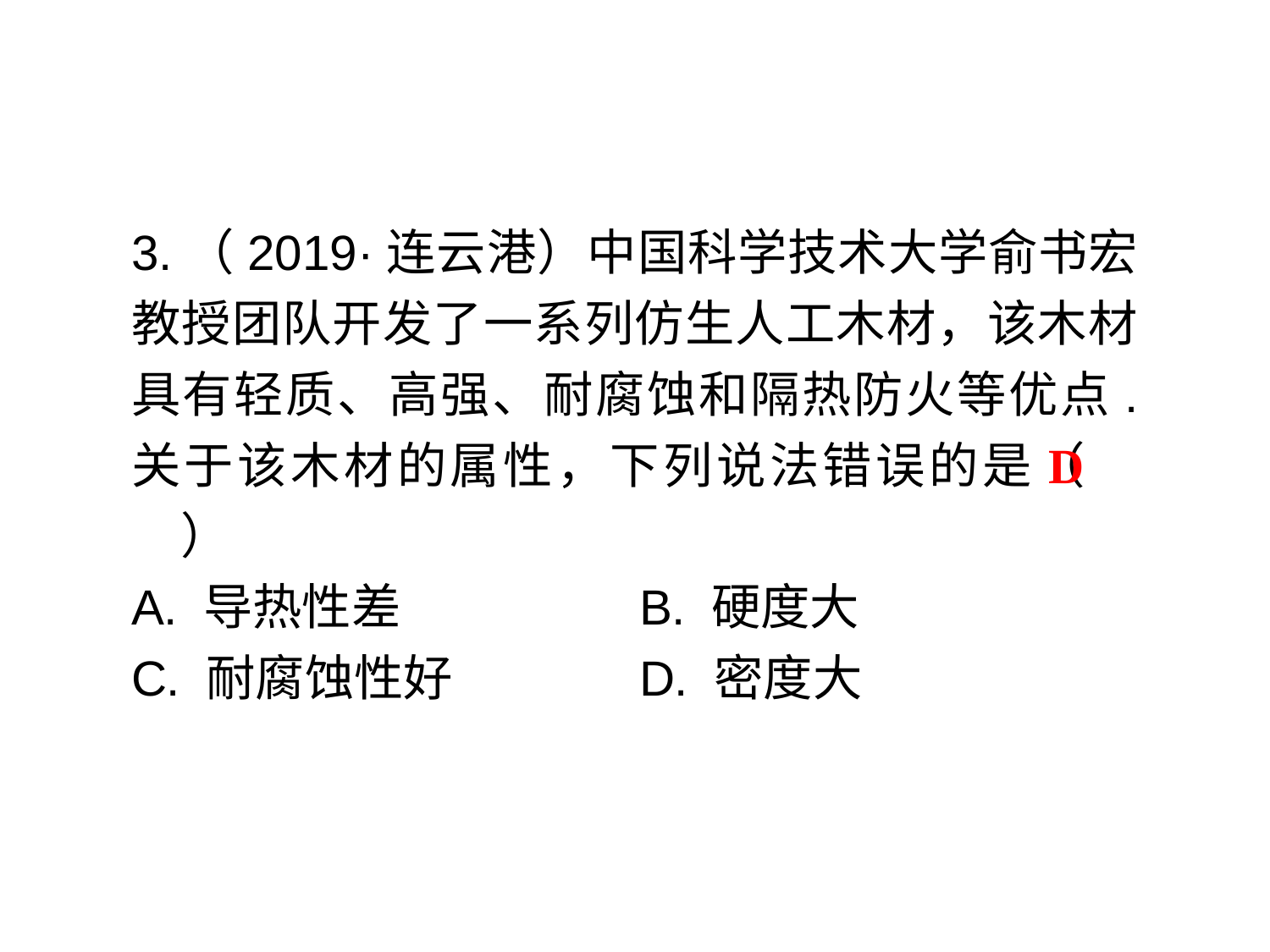

3.（2019·连云港）中国科学技术大学俞书宏教授团队开发了一系列仿生人工木材，该木材具有轻质、高强、耐腐蚀和隔热防火等优点. 关于该木材的属性，下列说法错误的是（　　）
A. 导热性差		B. 硬度大
C. 耐腐蚀性好		D. 密度大
D